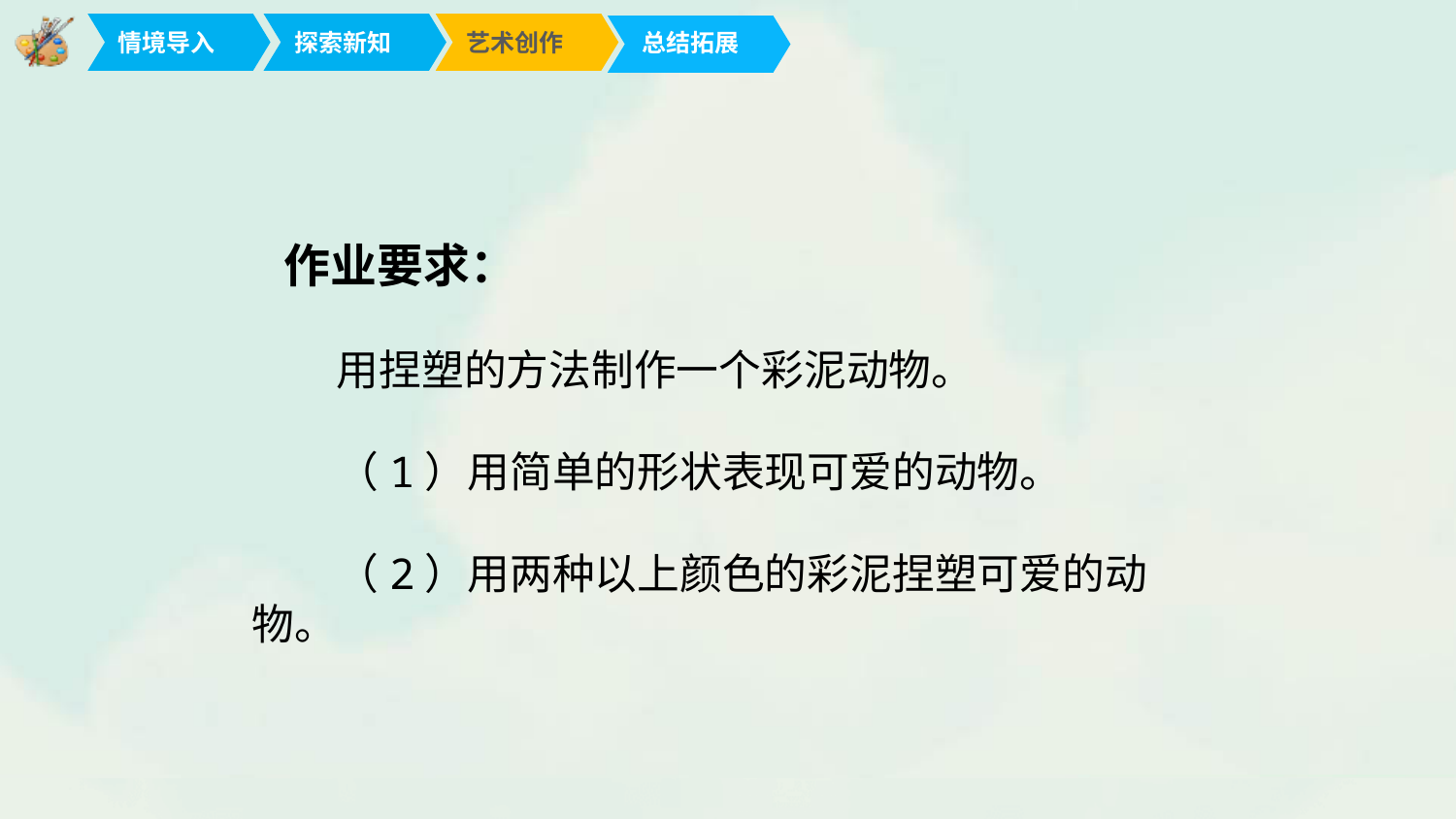

作业要求：

　　用捏塑的方法制作一个彩泥动物。

　　（1）用简单的形状表现可爱的动物。

　　（2）用两种以上颜色的彩泥捏塑可爱的动物。